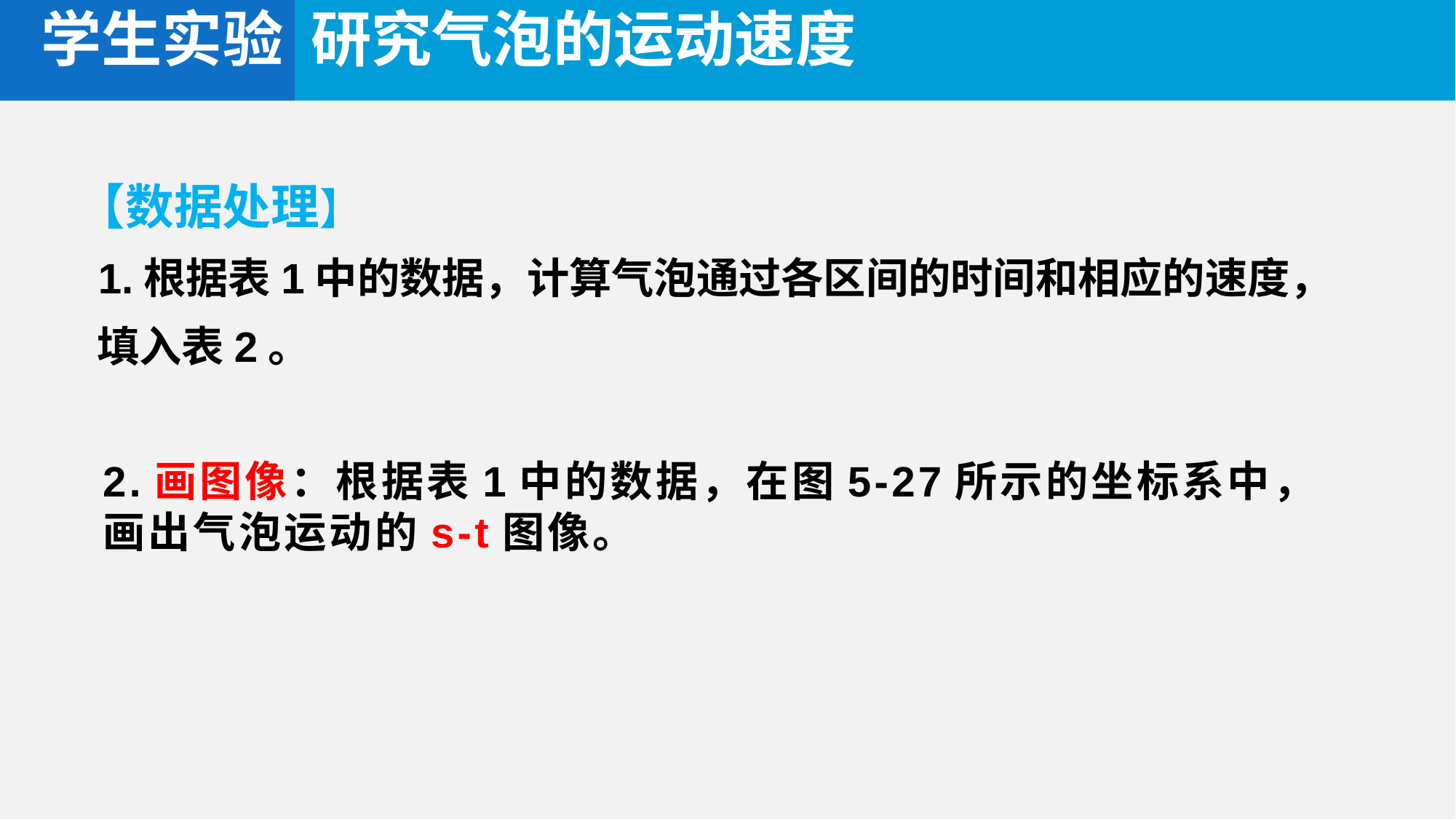

学生实验  研究气泡的运动速度

【数据处理】
  1.根据表1中的数据，计算气泡通过各区间的时间和相应的速度，
 填入表2。
2.画图像：根据表1中的数据，在图5-27所示的坐标系中，
画出气泡运动的s-t图像。